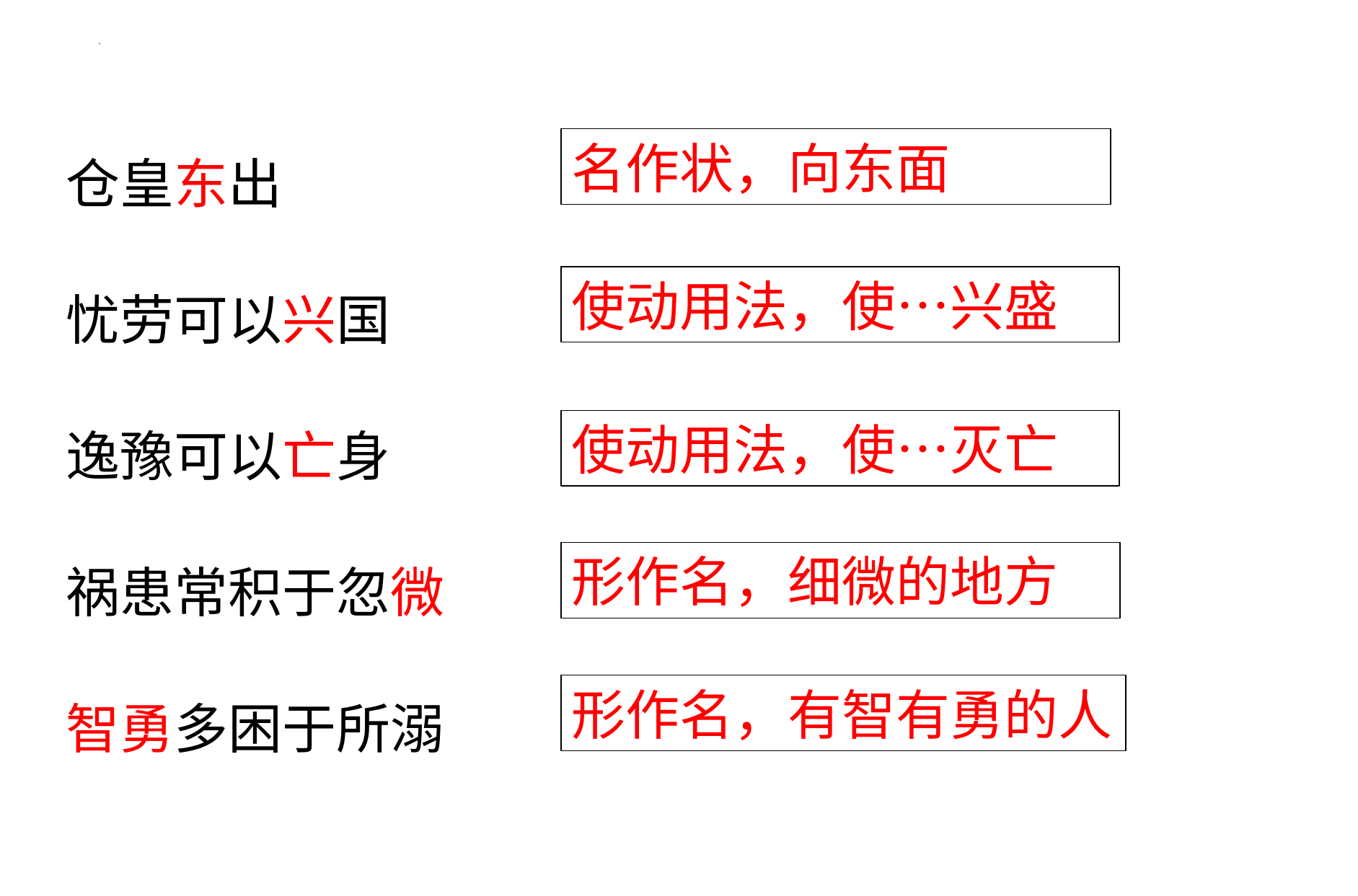

仓皇东出
忧劳可以兴国
逸豫可以亡身
祸患常积于忽微
智勇多困于所溺
名作状，向东面
使动用法，使…兴盛
使动用法，使…灭亡
形作名，细微的地方
形作名，有智有勇的人